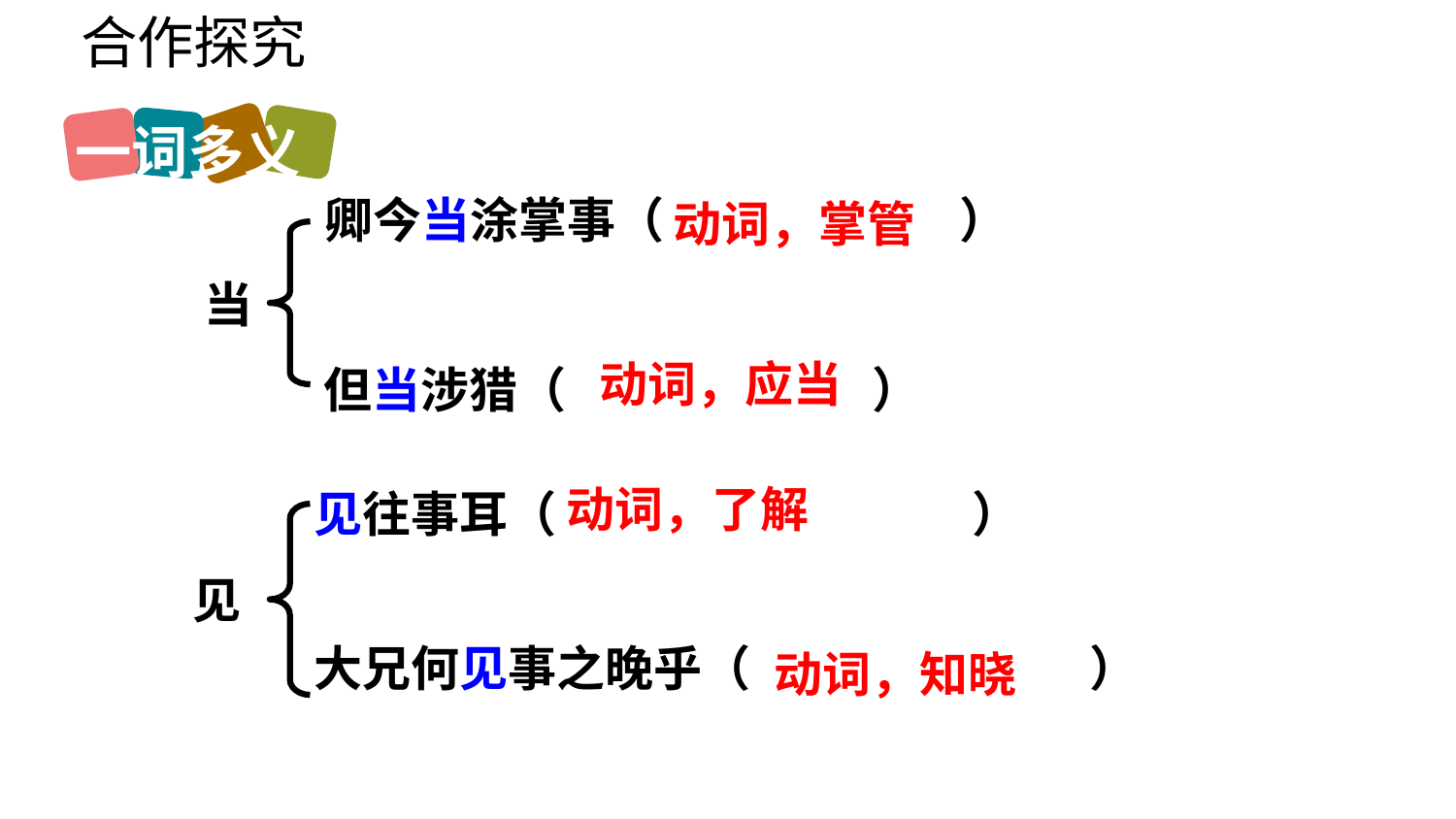

合作探究
一词多义

卿今当涂掌事（                           ）
动词，掌管

当
但当涉猎（                            ）
动词，应当
动词，了解
见往事耳（                                      ）

见
大兄何见事之晚乎（                               ）
动词，知晓